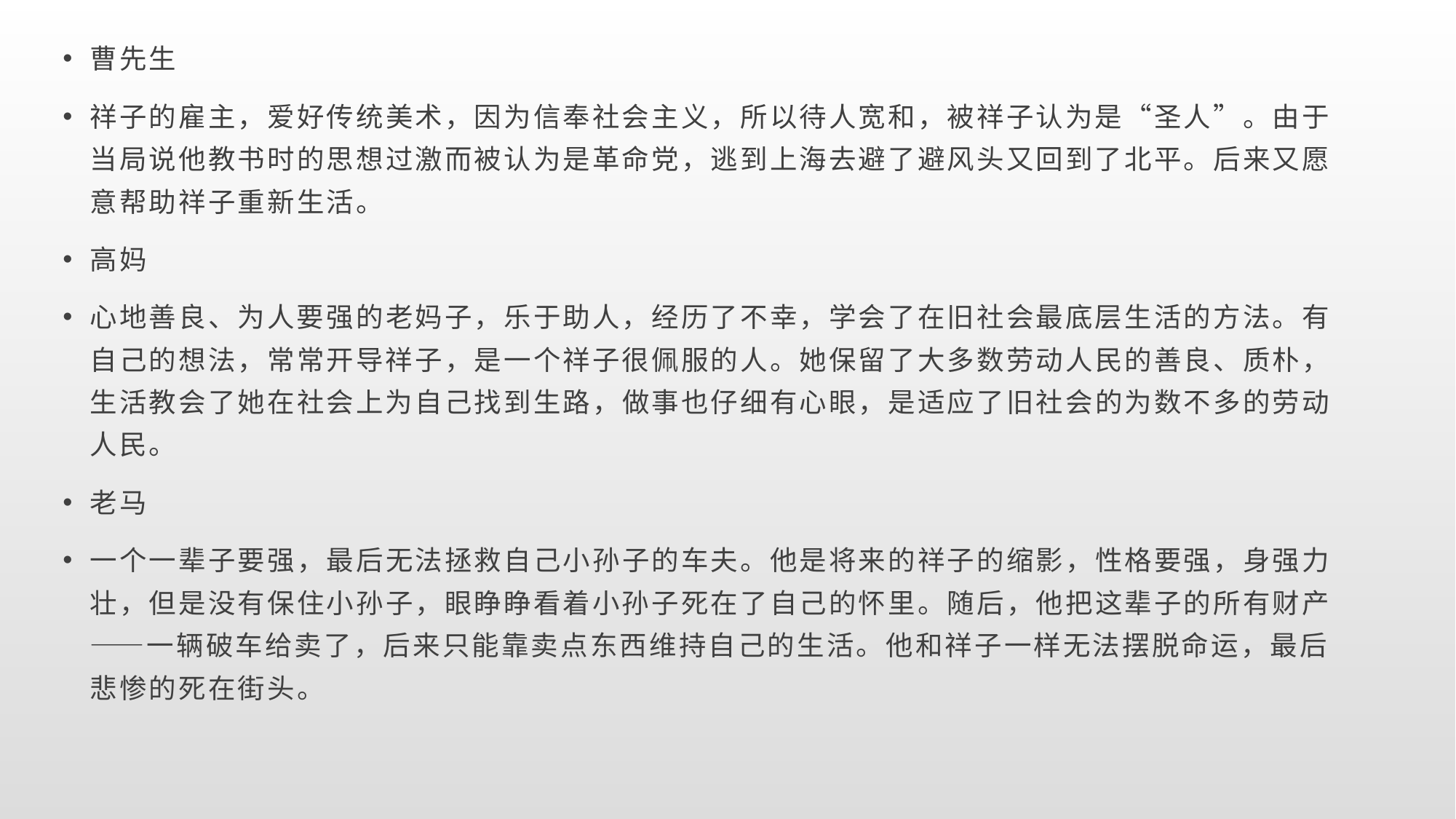

曹先生
祥子的雇主，爱好传统美术，因为信奉社会主义，所以待人宽和，被祥子认为是“圣人”。由于当局说他教书时的思想过激而被认为是革命党，逃到上海去避了避风头又回到了北平。后来又愿意帮助祥子重新生活。
高妈
心地善良、为人要强的老妈子，乐于助人，经历了不幸，学会了在旧社会最底层生活的方法。有自己的想法，常常开导祥子，是一个祥子很佩服的人。她保留了大多数劳动人民的善良、质朴，生活教会了她在社会上为自己找到生路，做事也仔细有心眼，是适应了旧社会的为数不多的劳动人民。
老马
一个一辈子要强，最后无法拯救自己小孙子的车夫。他是将来的祥子的缩影，性格要强，身强力壮，但是没有保住小孙子，眼睁睁看着小孙子死在了自己的怀里。随后，他把这辈子的所有财产——一辆破车给卖了，后来只能靠卖点东西维持自己的生活。他和祥子一样无法摆脱命运，最后悲惨的死在街头。